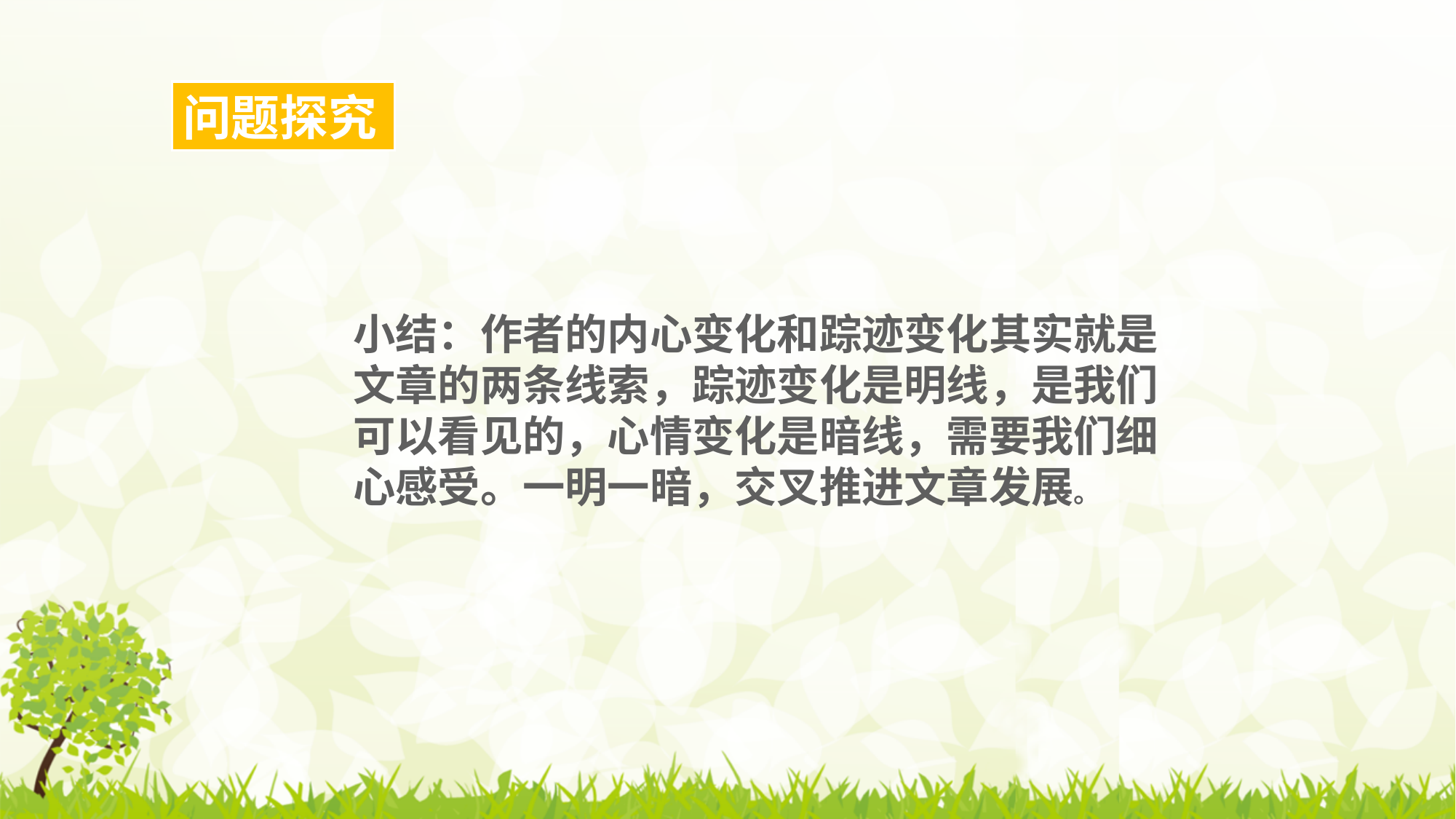

问题探究
小结：作者的内心变化和踪迹变化其实就是文章的两条线索，踪迹变化是明线，是我们可以看见的，心情变化是暗线，需要我们细心感受。一明一暗，交叉推进文章发展。